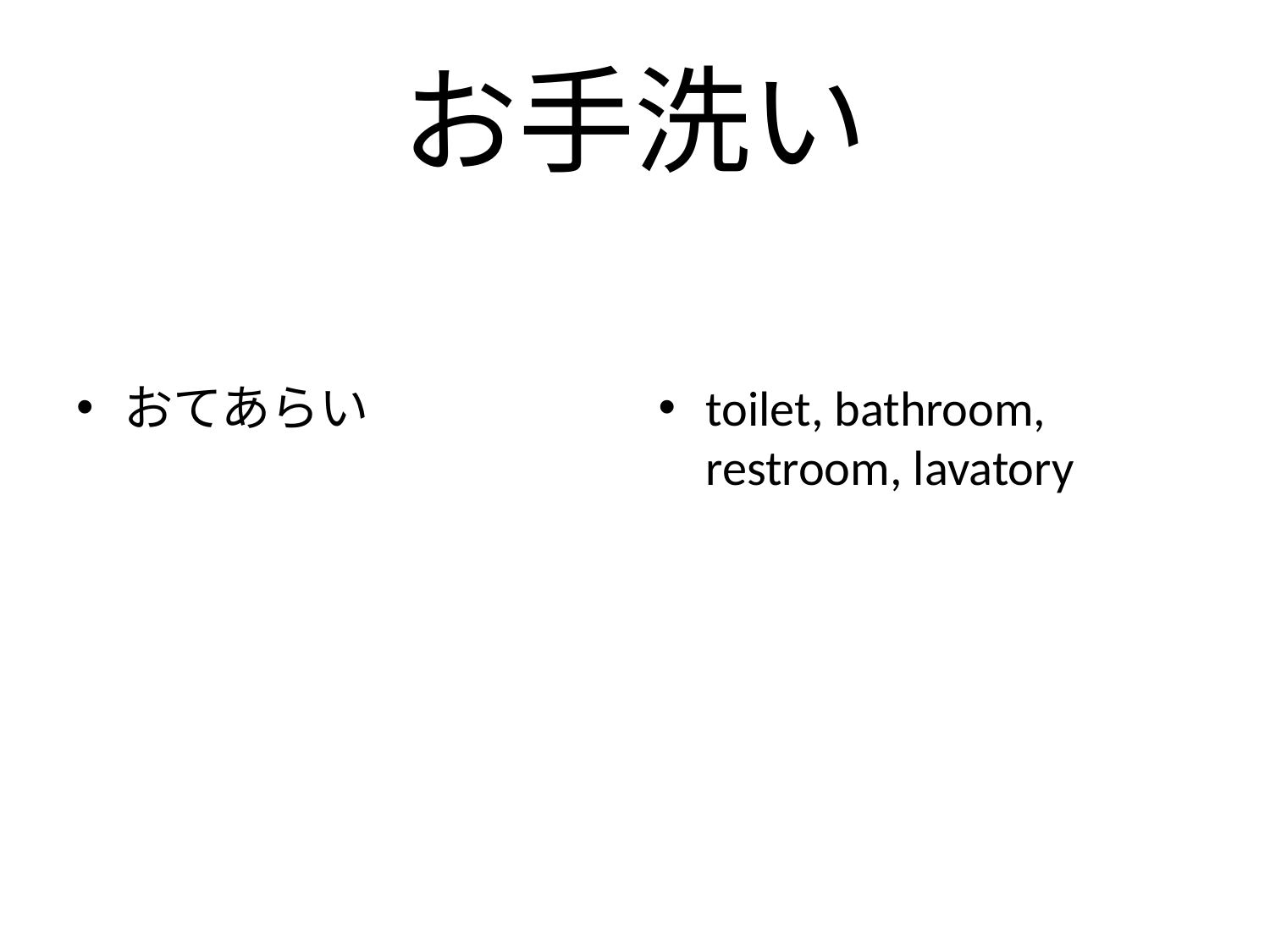

# お手洗い
おてあらい
toilet, bathroom, restroom, lavatory